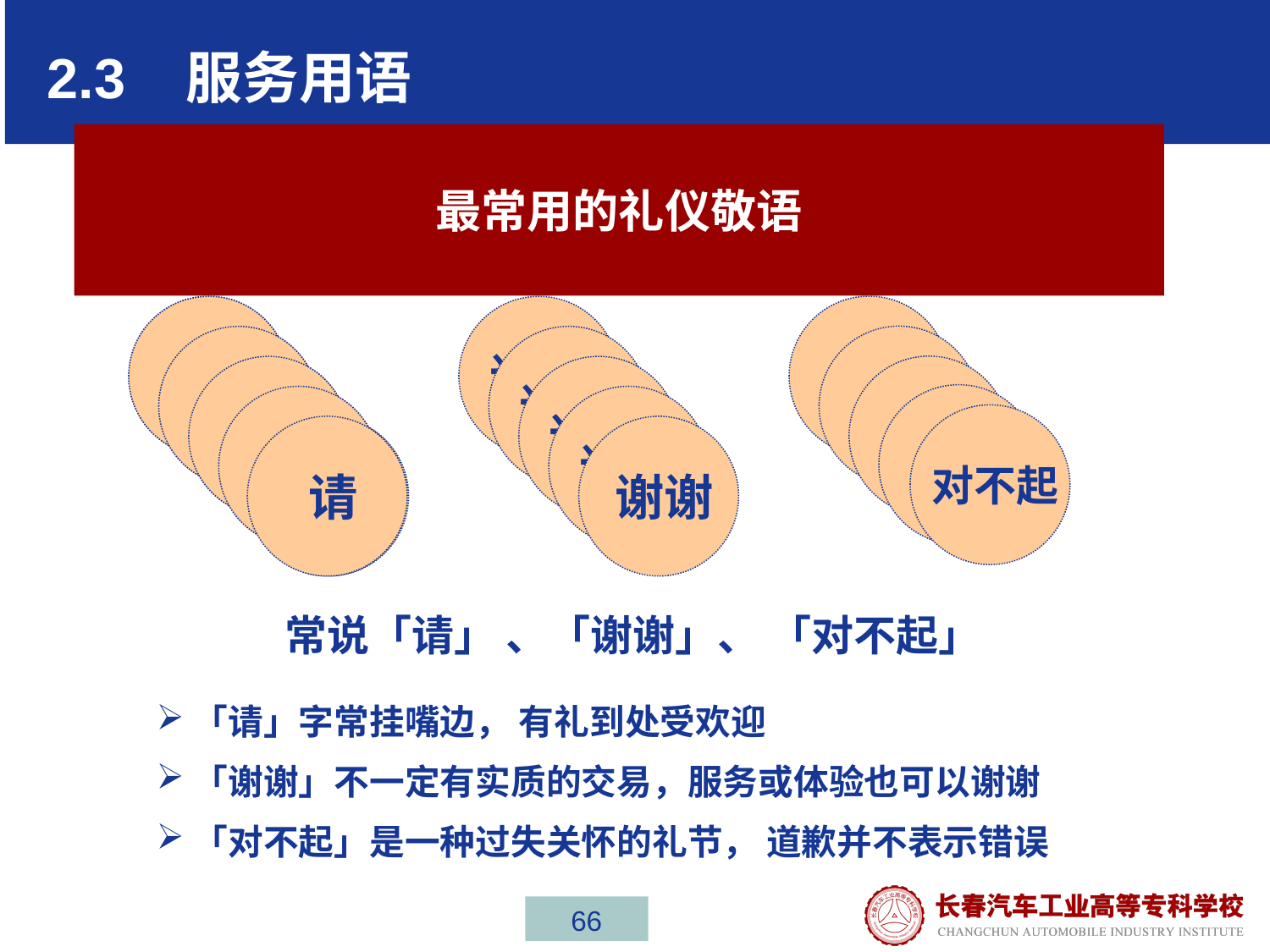

2.3   服务用语
2.3服务用语
# 最常用的礼仪敬语

请
请
谢谢

请
请
谢谢

请
请
谢谢

请
请
谢谢
 对不起
 请
请
 谢谢
常说「请」 、「谢谢」、 「对不起」
「请」字常挂嘴边， 有礼到处受欢迎
「谢谢」不一定有实质的交易，服务或体验也可以谢谢
「对不起」是一种过失关怀的礼节， 道歉并不表示错误
66